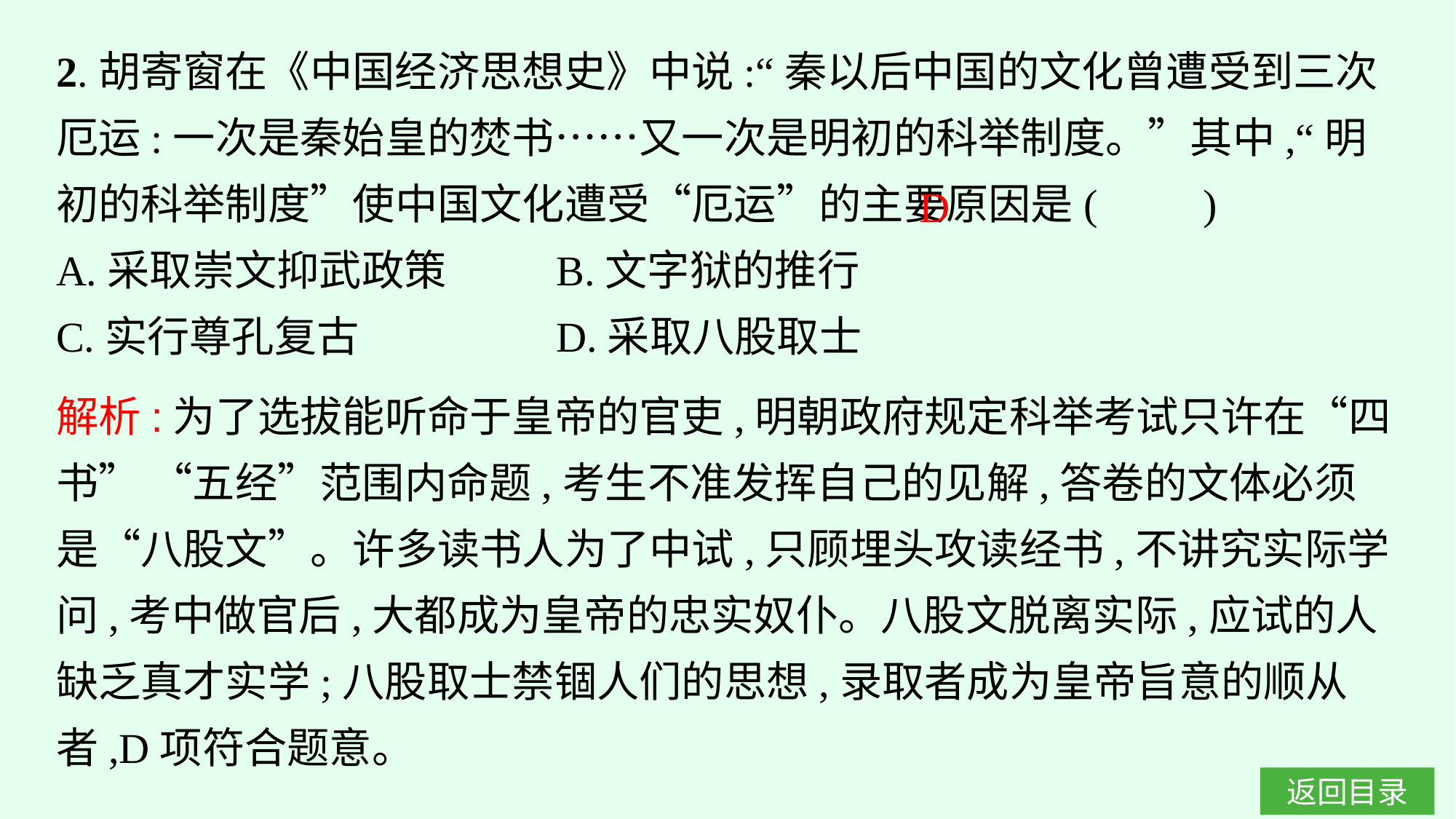

2.胡寄窗在《中国经济思想史》中说:“秦以后中国的文化曾遭受到三次厄运:一次是秦始皇的焚书……又一次是明初的科举制度。”其中,“明初的科举制度”使中国文化遭受“厄运”的主要原因是(　　)
A.采取崇文抑武政策	B.文字狱的推行
C.实行尊孔复古		D.采取八股取士
D
解析:为了选拔能听命于皇帝的官吏,明朝政府规定科举考试只许在“四书” “五经”范围内命题,考生不准发挥自己的见解,答卷的文体必须是“八股文”。许多读书人为了中试,只顾埋头攻读经书,不讲究实际学问,考中做官后,大都成为皇帝的忠实奴仆。八股文脱离实际,应试的人缺乏真才实学;八股取士禁锢人们的思想,录取者成为皇帝旨意的顺从者,D项符合题意。